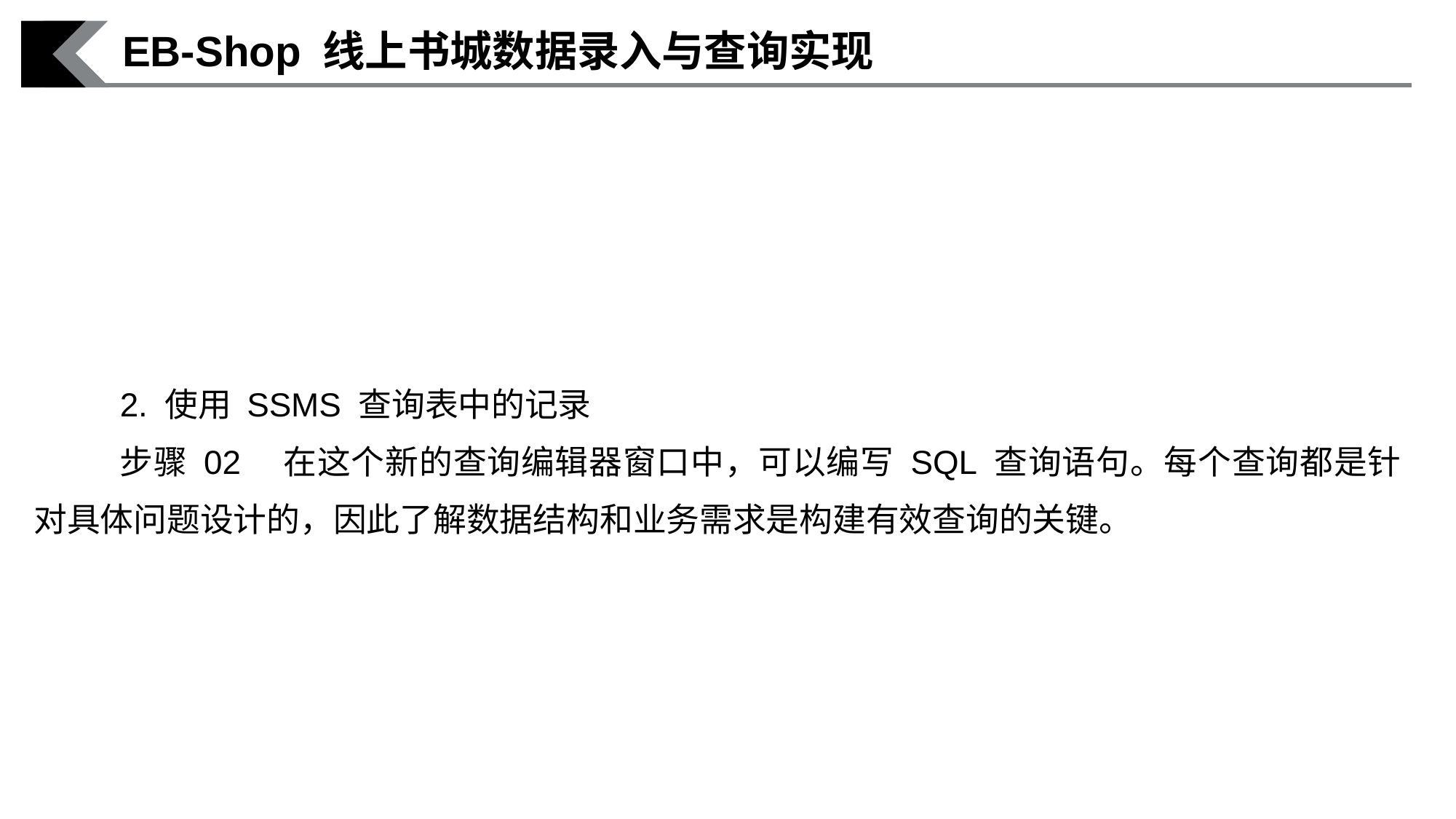

EB-Shop 线上书城数据录入与查询实现
2. 使用 SSMS 查询表中的记录
步骤 02　在这个新的查询编辑器窗口中，可以编写 SQL 查询语句。每个查询都是针对具体问题设计的，因此了解数据结构和业务需求是构建有效查询的关键。